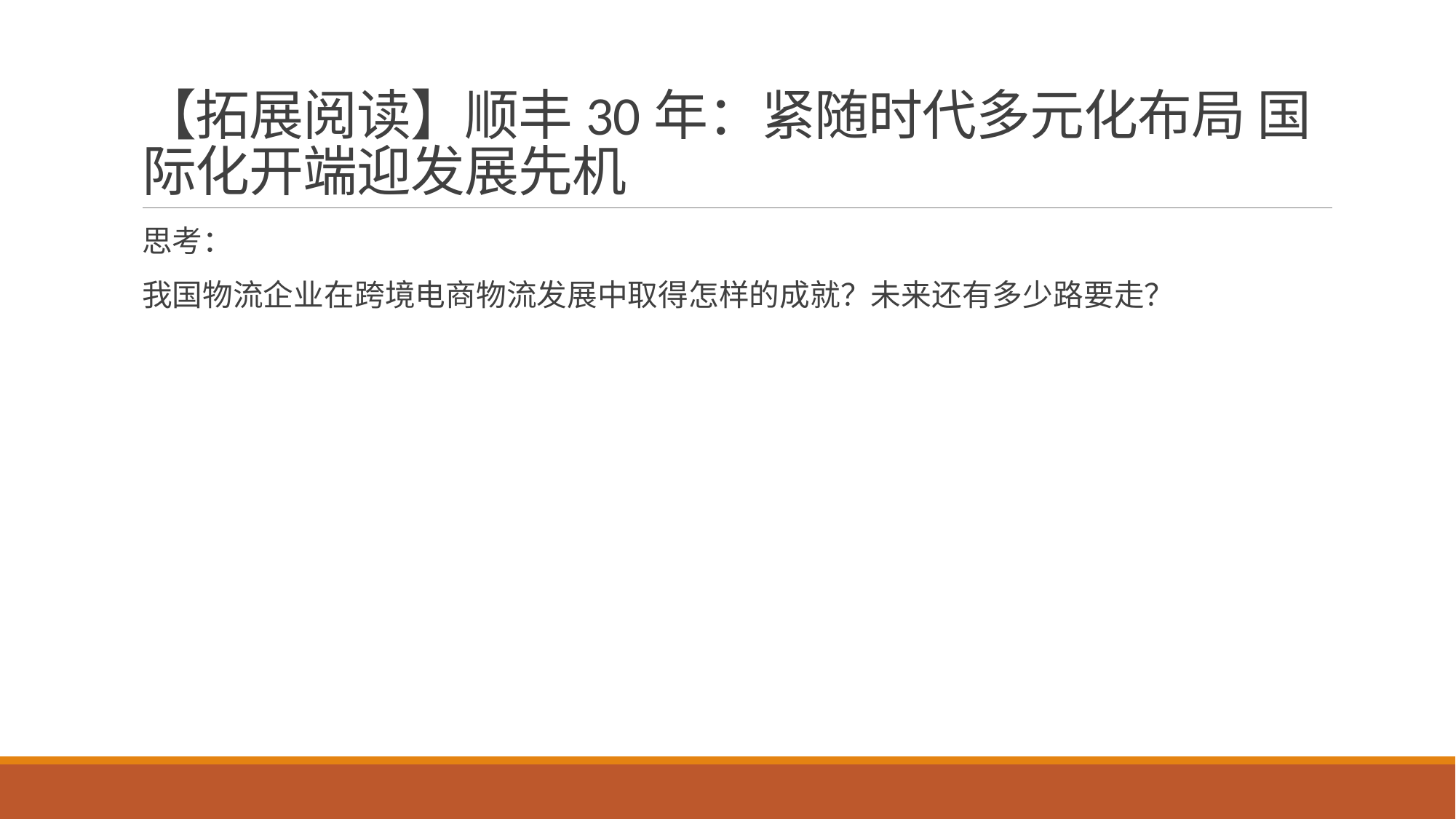

# 【拓展阅读】顺丰30年：紧随时代多元化布局 国际化开端迎发展先机
思考：
我国物流企业在跨境电商物流发展中取得怎样的成就？未来还有多少路要走？